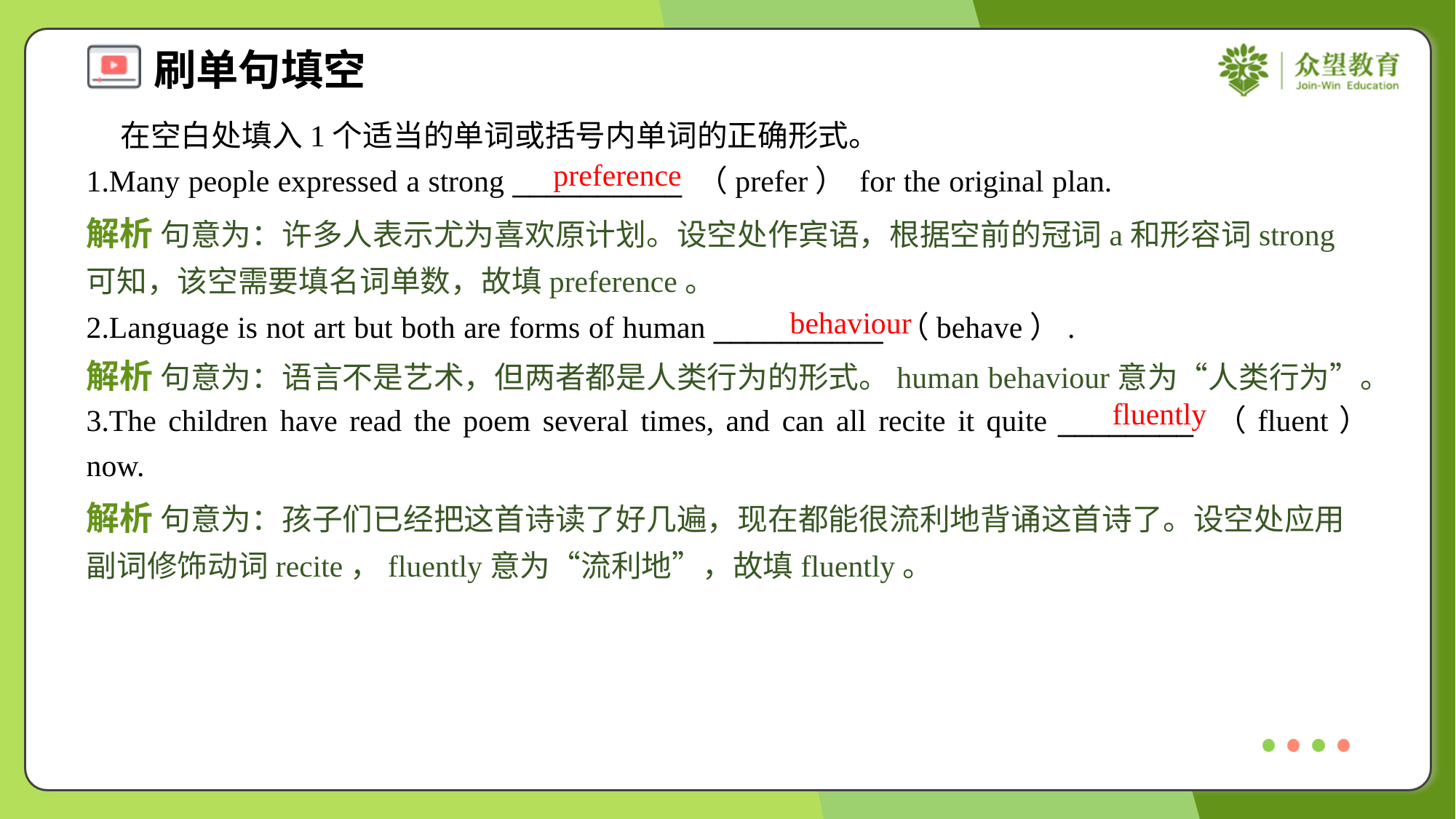

在空白处填入1个适当的单词或括号内单词的正确形式。
1.Many people expressed a strong __________ （prefer） for the original plan.
preference
解析 句意为：许多人表示尤为喜欢原计划。设空处作宾语，根据空前的冠词a和形容词strong可知，该空需要填名词单数，故填preference。
behaviour
2.Language is not art but both are forms of human __________ （behave）.
解析 句意为：语言不是艺术，但两者都是人类行为的形式。human behaviour意为“人类行为”。
fluently
3.The children have read the poem several times, and can all recite it quite ________ （fluent） now.
解析 句意为：孩子们已经把这首诗读了好几遍，现在都能很流利地背诵这首诗了。设空处应用副词修饰动词recite，fluently意为“流利地”，故填fluently。